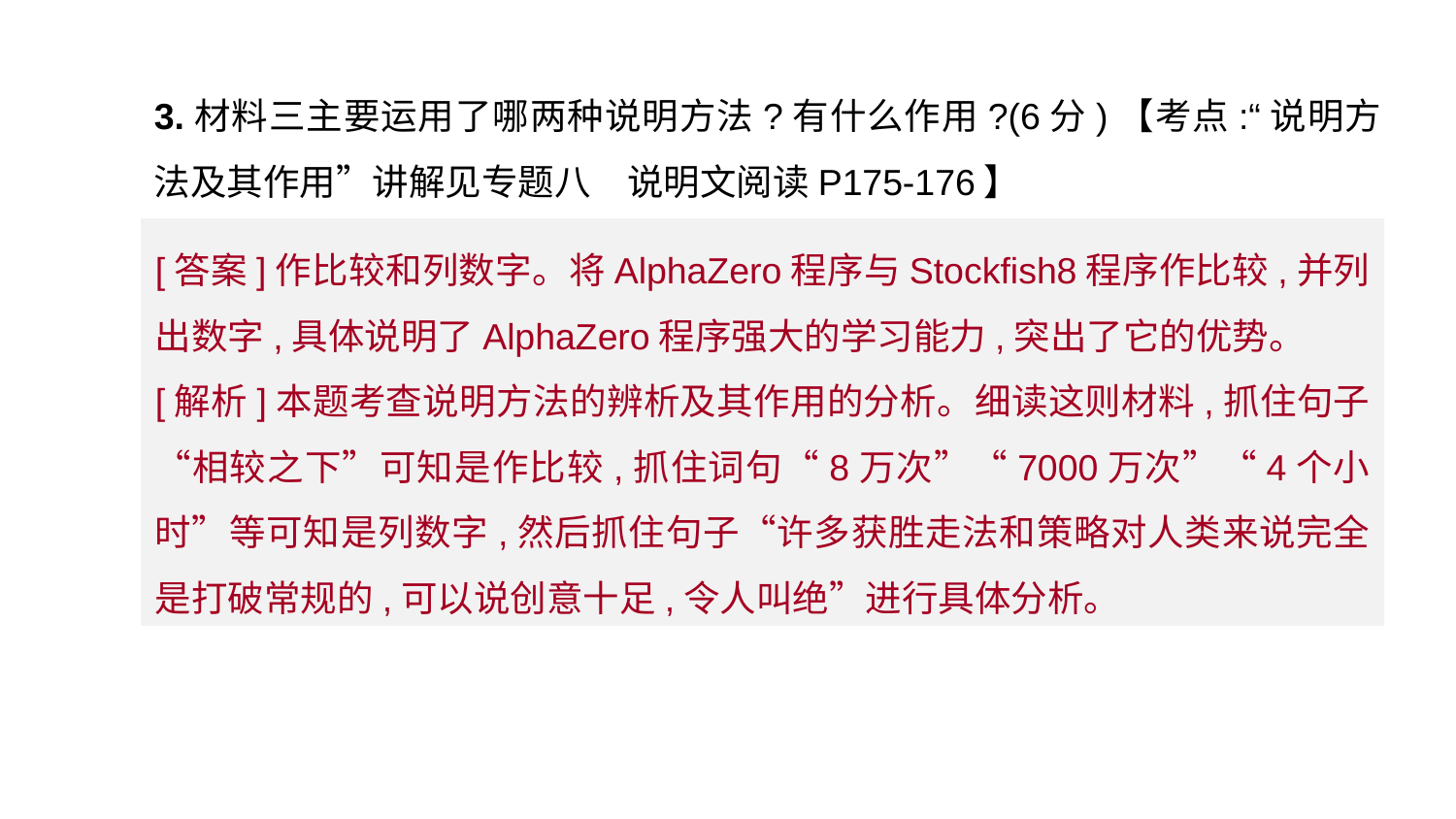

3.材料三主要运用了哪两种说明方法?有什么作用?(6分)【考点:“说明方法及其作用”讲解见专题八　说明文阅读P175-176】
[答案]作比较和列数字。将AlphaZero程序与Stockfish8程序作比较,并列出数字,具体说明了AlphaZero程序强大的学习能力,突出了它的优势。
[解析]本题考查说明方法的辨析及其作用的分析。细读这则材料,抓住句子“相较之下”可知是作比较,抓住词句“8万次”“7000万次”“4个小时”等可知是列数字,然后抓住句子“许多获胜走法和策略对人类来说完全是打破常规的,可以说创意十足,令人叫绝”进行具体分析。